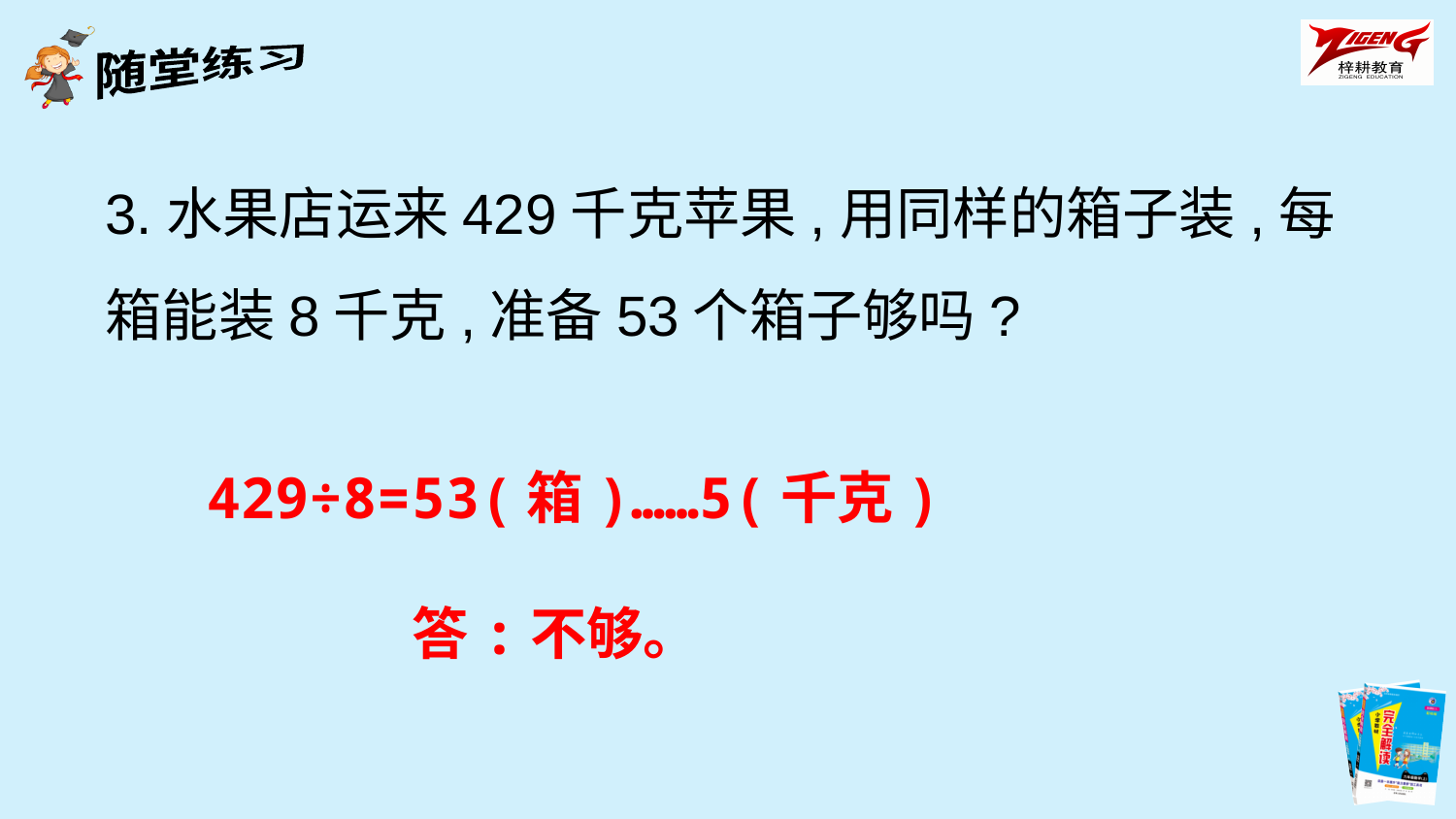

3.水果店运来429千克苹果,用同样的箱子装,每箱能装8千克,准备53个箱子够吗?
429÷8=53(箱)……5(千克)
答:不够。